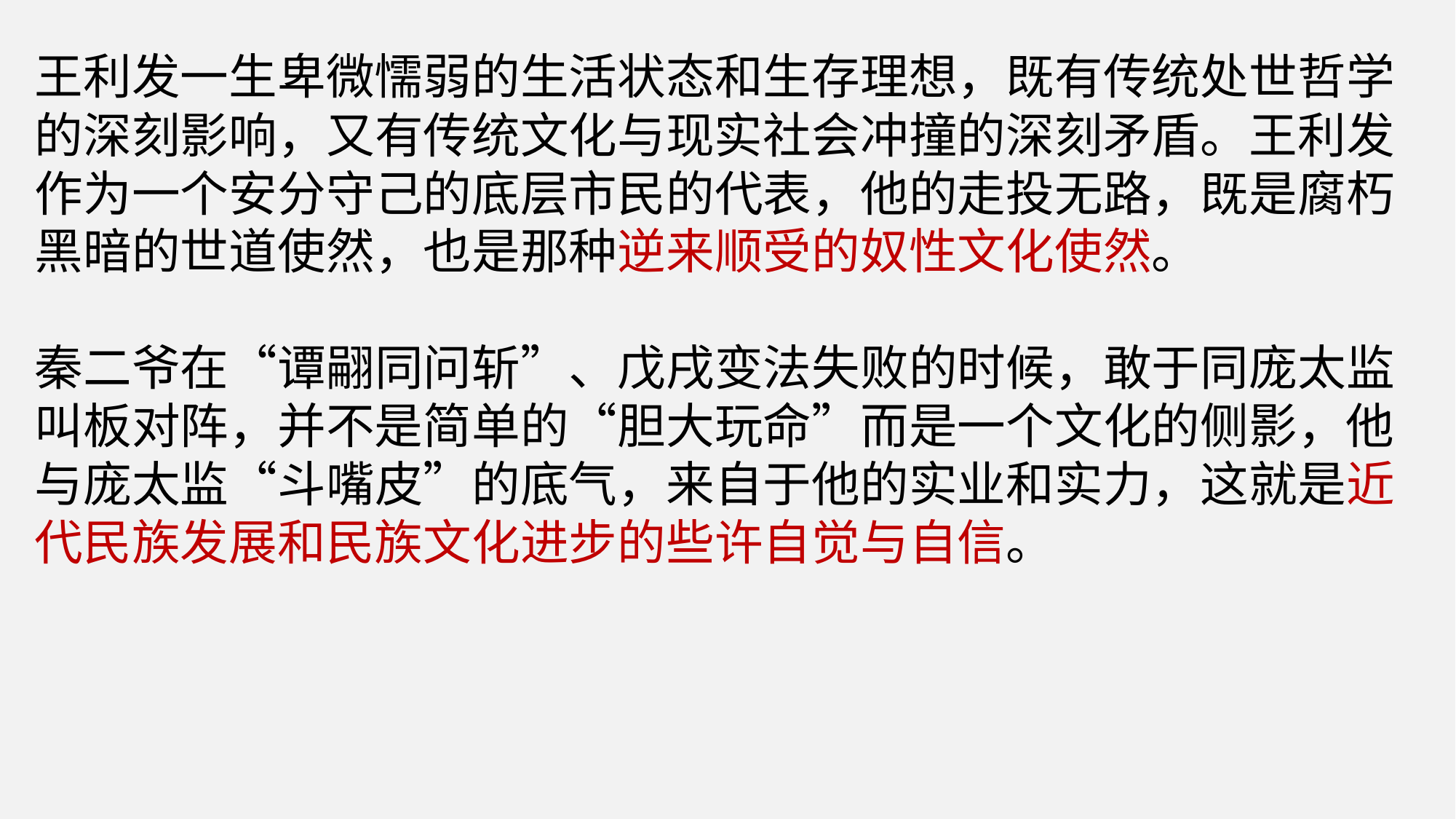

王利发一生卑微懦弱的生活状态和生存理想，既有传统处世哲学的深刻影响，又有传统文化与现实社会冲撞的深刻矛盾。王利发作为一个安分守己的底层市民的代表，他的走投无路，既是腐朽黑暗的世道使然，也是那种逆来顺受的奴性文化使然。

秦二爷在“谭翤同问斩”、戊戌变法失败的时候，敢于同庞太监叫板对阵，并不是简单的“胆大玩命”而是一个文化的侧影，他与庞太监“斗嘴皮”的底气，来自于他的实业和实力，这就是近代民族发展和民族文化进步的些许自觉与自信。